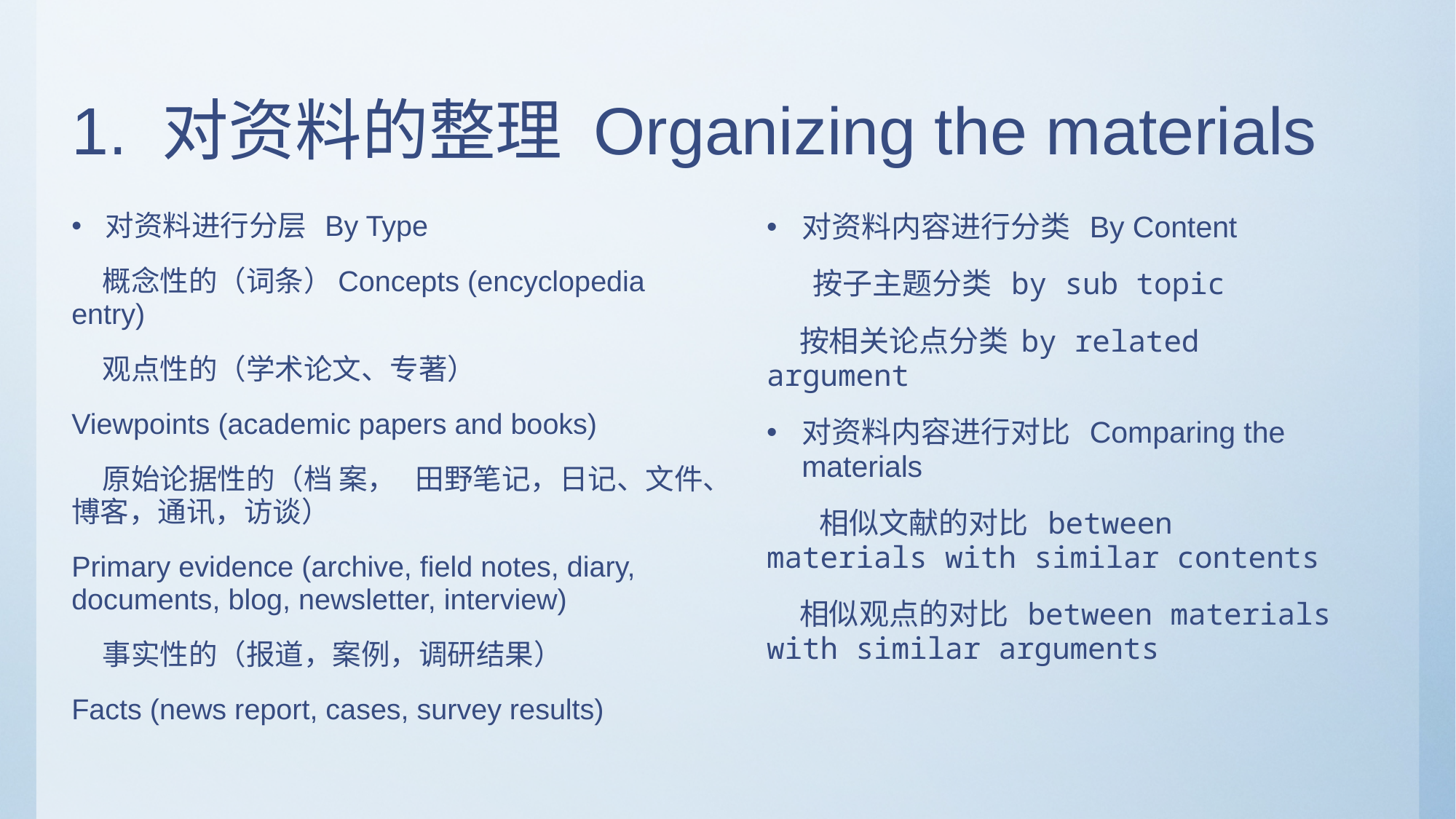

# 1. 对资料的整理 Organizing the materials
对资料进行分层  By Type
    概念性的（词条）Concepts (encyclopedia entry)
    观点性的（学术论文、专著）
Viewpoints (academic papers and books)
    原始论据性的（档 案，   田野笔记，日记、文件、博客，通讯，访谈）
Primary evidence (archive, field notes, diary, documents, blog, newsletter, interview)
    事实性的（报道，案例，调研结果）
Facts (news report, cases, survey results)

对资料内容进行分类  By Content
      按子主题分类  by sub topic
    按相关论点分类 by related argument
对资料内容进行对比  Comparing the materials
       相似文献的对比  between materials with similar contents
    相似观点的对比  between materials with similar arguments